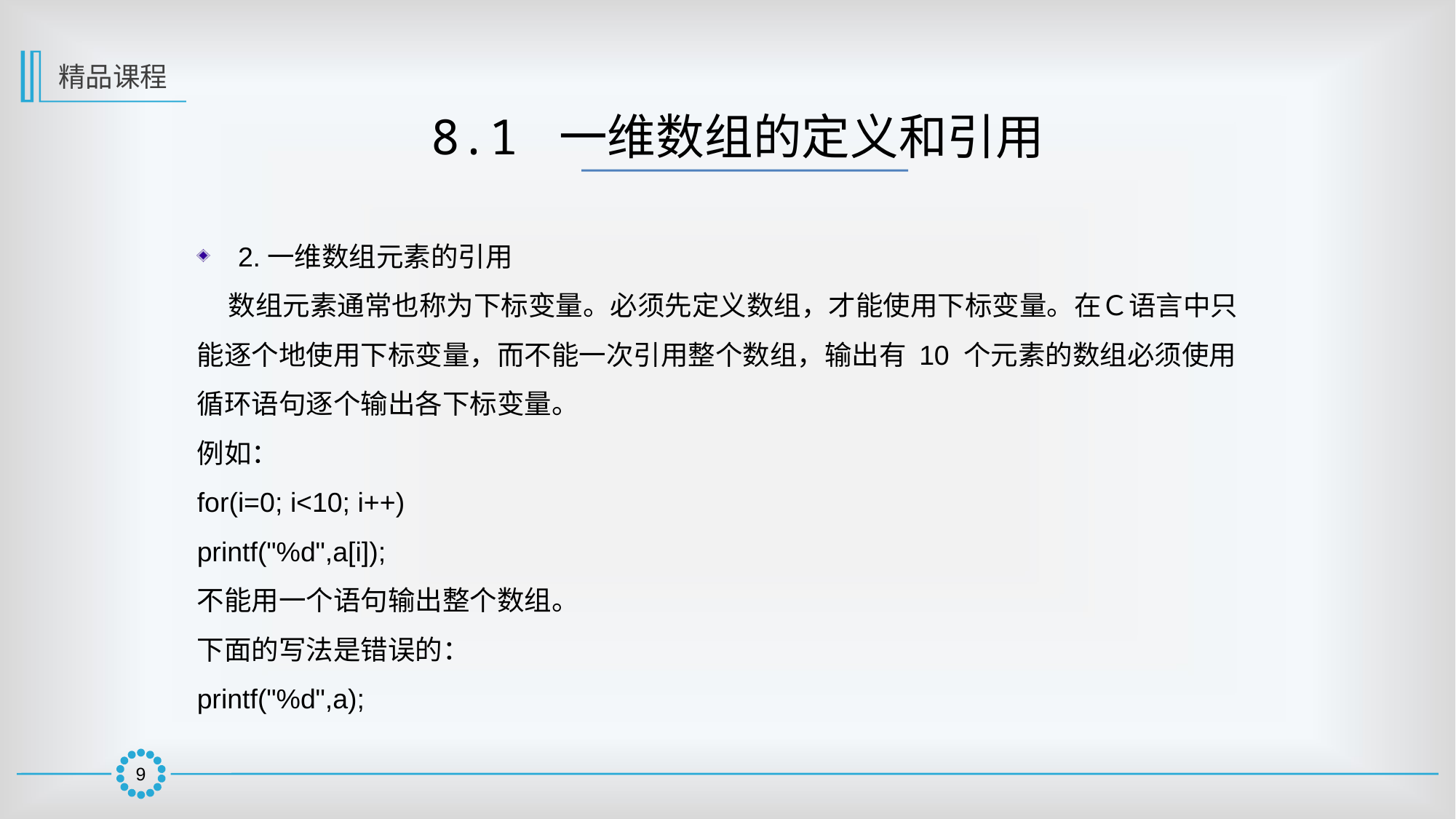

精品课程
8.1 一维数组的定义和引用

2.一维数组元素的引用
    数组元素通常也称为下标变量。必须先定义数组，才能使用下标变量。在Ｃ语言中只能逐个地使用下标变量，而不能一次引用整个数组，输出有 10 个元素的数组必须使用循环语句逐个输出各下标变量。
例如：
for(i=0; i<10; i++)
printf("%d",a[i]);
不能用一个语句输出整个数组。
下面的写法是错误的：
printf("%d",a);

9